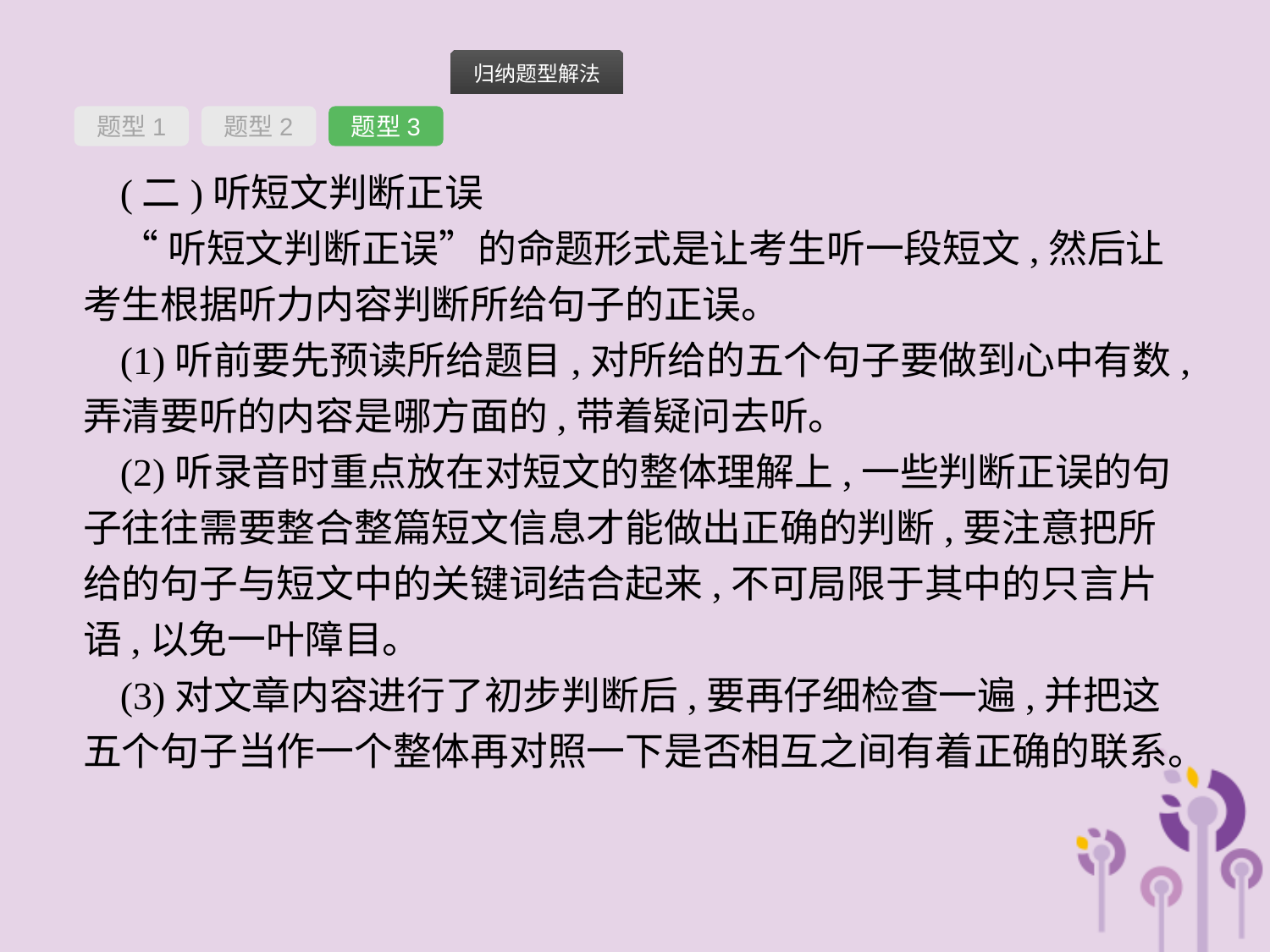

题型1
题型2
题型3
(二)听短文判断正误
“听短文判断正误”的命题形式是让考生听一段短文,然后让考生根据听力内容判断所给句子的正误。
(1)听前要先预读所给题目,对所给的五个句子要做到心中有数,弄清要听的内容是哪方面的,带着疑问去听。
(2)听录音时重点放在对短文的整体理解上,一些判断正误的句子往往需要整合整篇短文信息才能做出正确的判断,要注意把所给的句子与短文中的关键词结合起来,不可局限于其中的只言片语,以免一叶障目。
(3)对文章内容进行了初步判断后,要再仔细检查一遍,并把这五个句子当作一个整体再对照一下是否相互之间有着正确的联系。